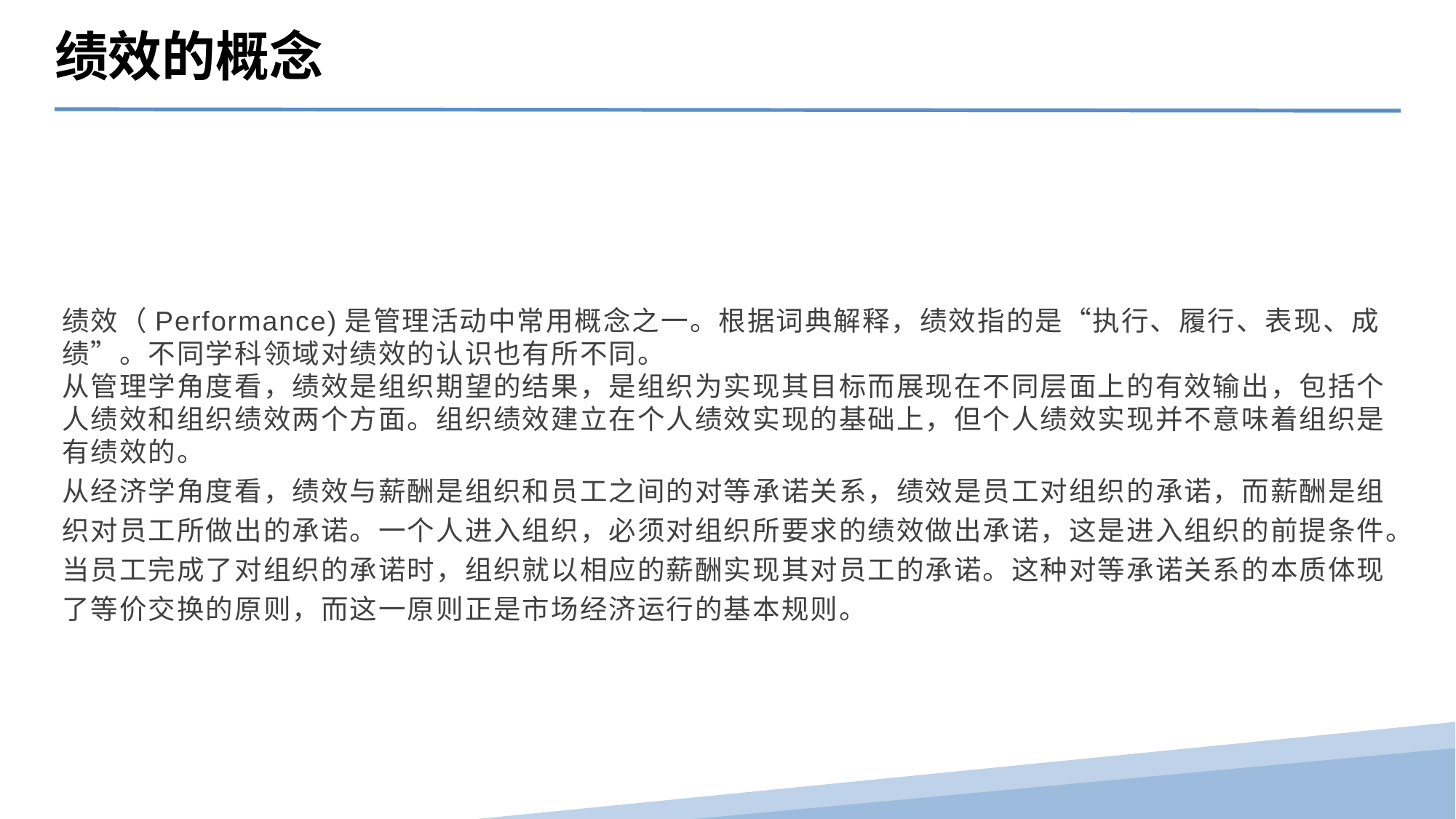

绩效的概念
绩效（Performance)是管理活动中常用概念之一。根据词典解释，绩效指的是“执行、履行、表现、成绩”。不同学科领域对绩效的认识也有所不同。
从管理学角度看，绩效是组织期望的结果，是组织为实现其目标而展现在不同层面上的有效输出，包括个人绩效和组织绩效两个方面。组织绩效建立在个人绩效实现的基础上，但个人绩效实现并不意味着组织是有绩效的。
从经济学角度看，绩效与薪酬是组织和员工之间的对等承诺关系，绩效是员工对组织的承诺，而薪酬是组织对员工所做出的承诺。一个人进入组织，必须对组织所要求的绩效做出承诺，这是进入组织的前提条件。当员工完成了对组织的承诺时，组织就以相应的薪酬实现其对员工的承诺。这种对等承诺关系的本质体现了等价交换的原则，而这一原则正是市场经济运行的基本规则。